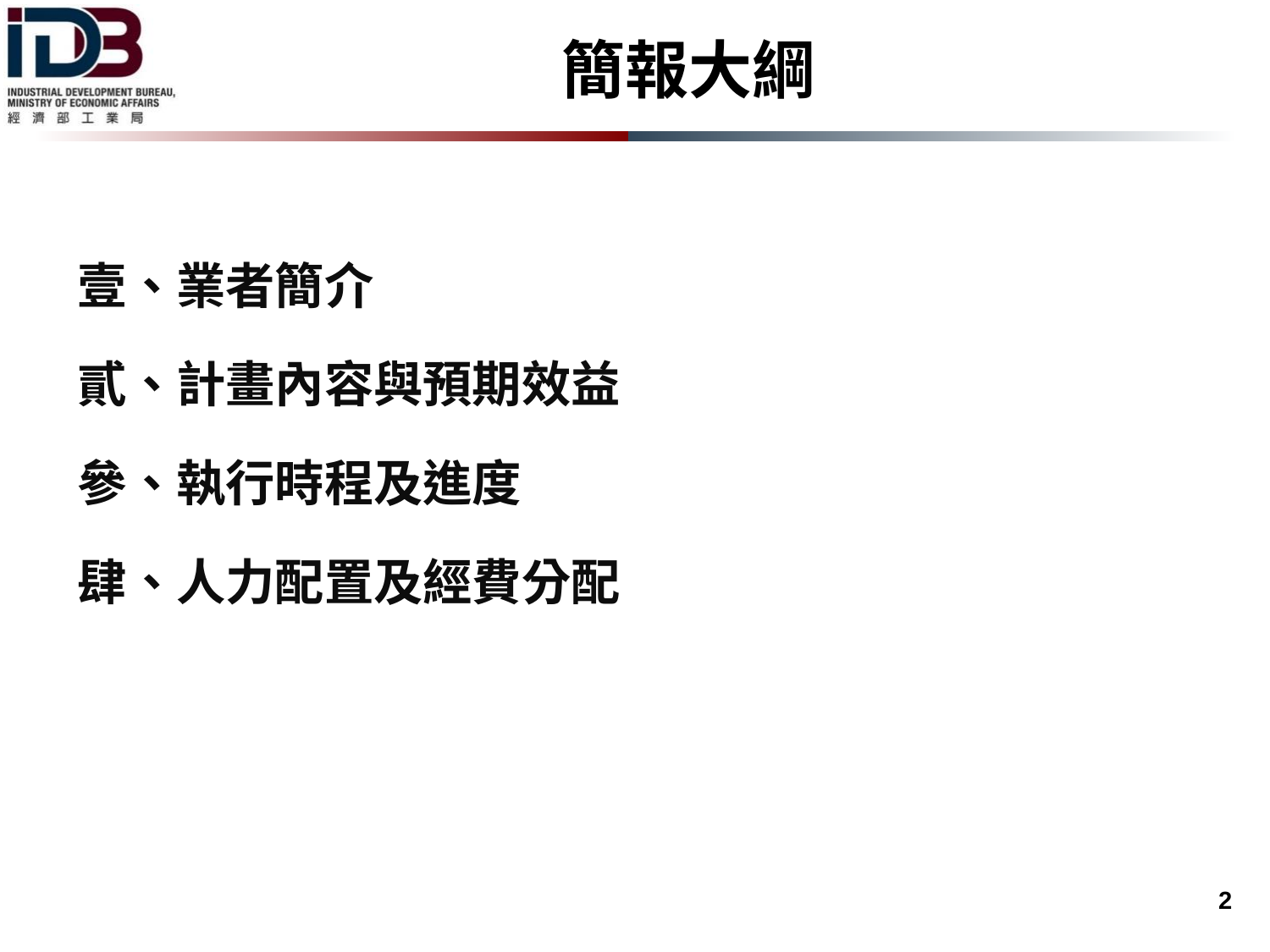

簡報大綱
壹、業者簡介
貳、計畫內容與預期效益
參、執行時程及進度
肆、人力配置及經費分配
 2